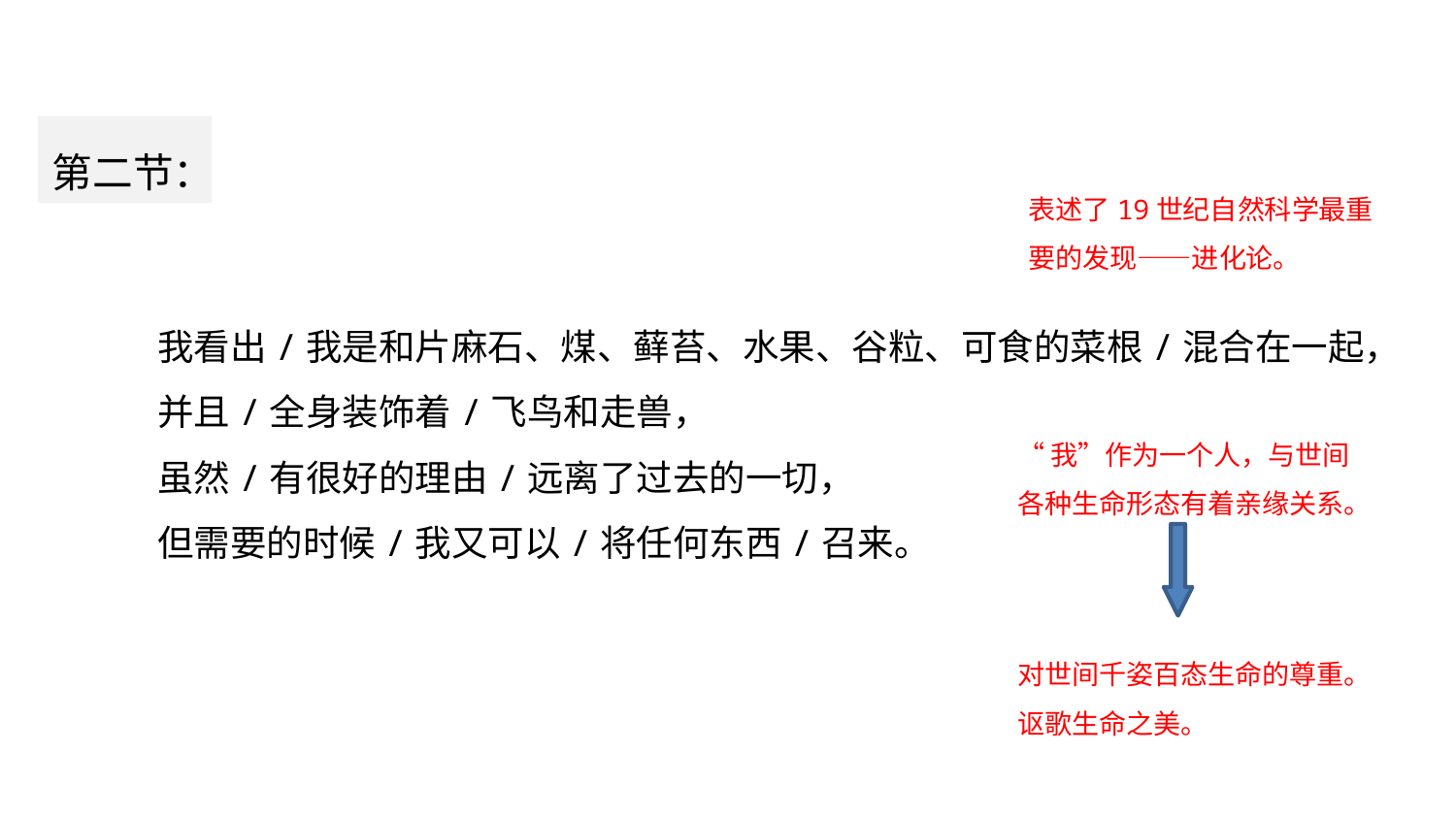

诗歌解读
第二节：
表述了19世纪自然科学最重要的发现——进化论。
我看出/我是和片麻石、煤、藓苔、水果、谷粒、可食的菜根/混合在一起，
并且/全身装饰着/飞鸟和走兽，
虽然/有很好的理由/远离了过去的一切，
但需要的时候/我又可以/将任何东西/召来。

“我”作为一个人，与世间各种生命形态有着亲缘关系。

对世间千姿百态生命的尊重。
讴歌生命之美。